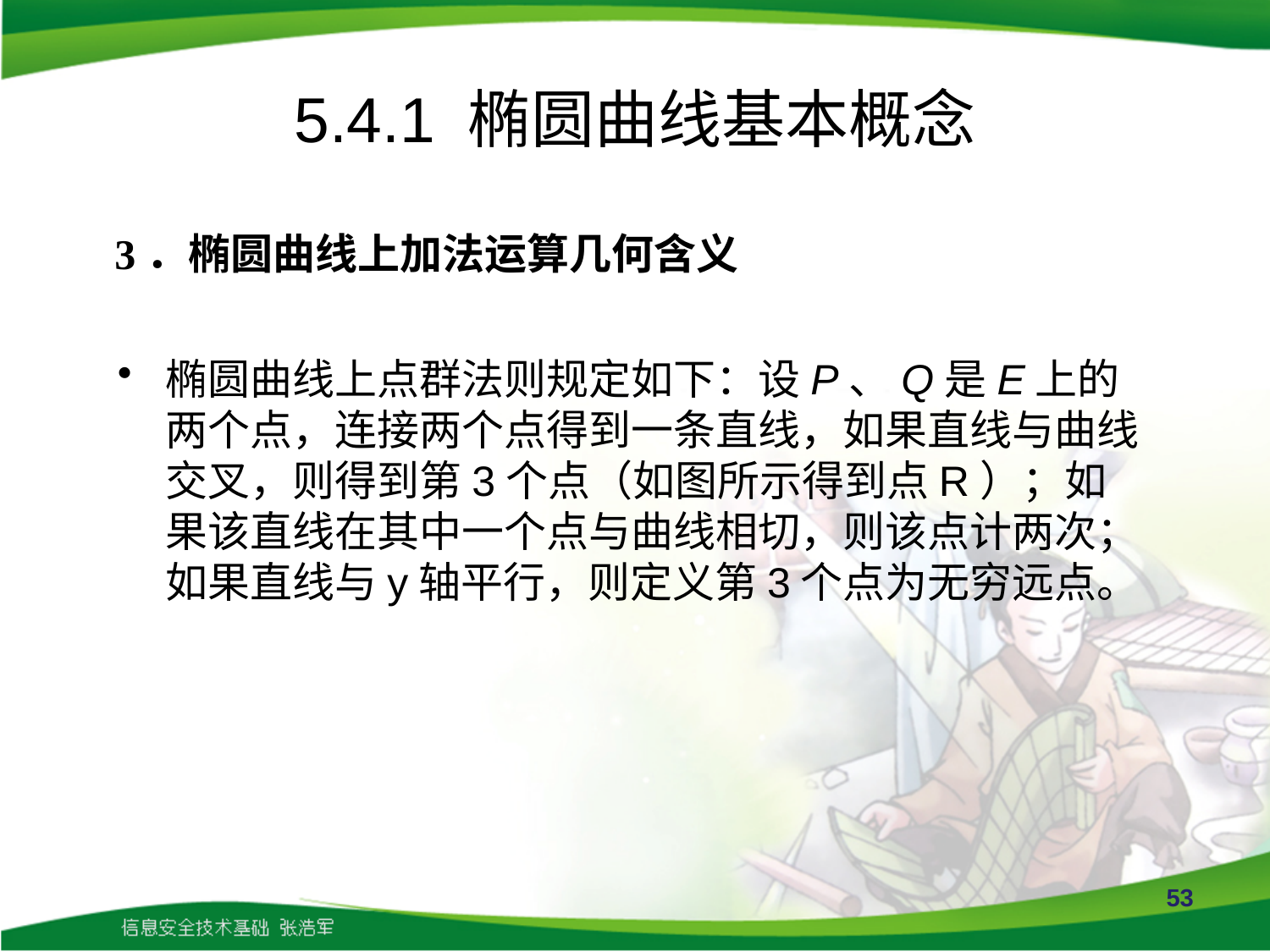

# 5.4.1 椭圆曲线基本概念
3．椭圆曲线上加法运算几何含义
椭圆曲线上点群法则规定如下：设P、Q是E上的两个点，连接两个点得到一条直线，如果直线与曲线交叉，则得到第3个点（如图所示得到点R）；如果该直线在其中一个点与曲线相切，则该点计两次；如果直线与y轴平行，则定义第3个点为无穷远点。
53